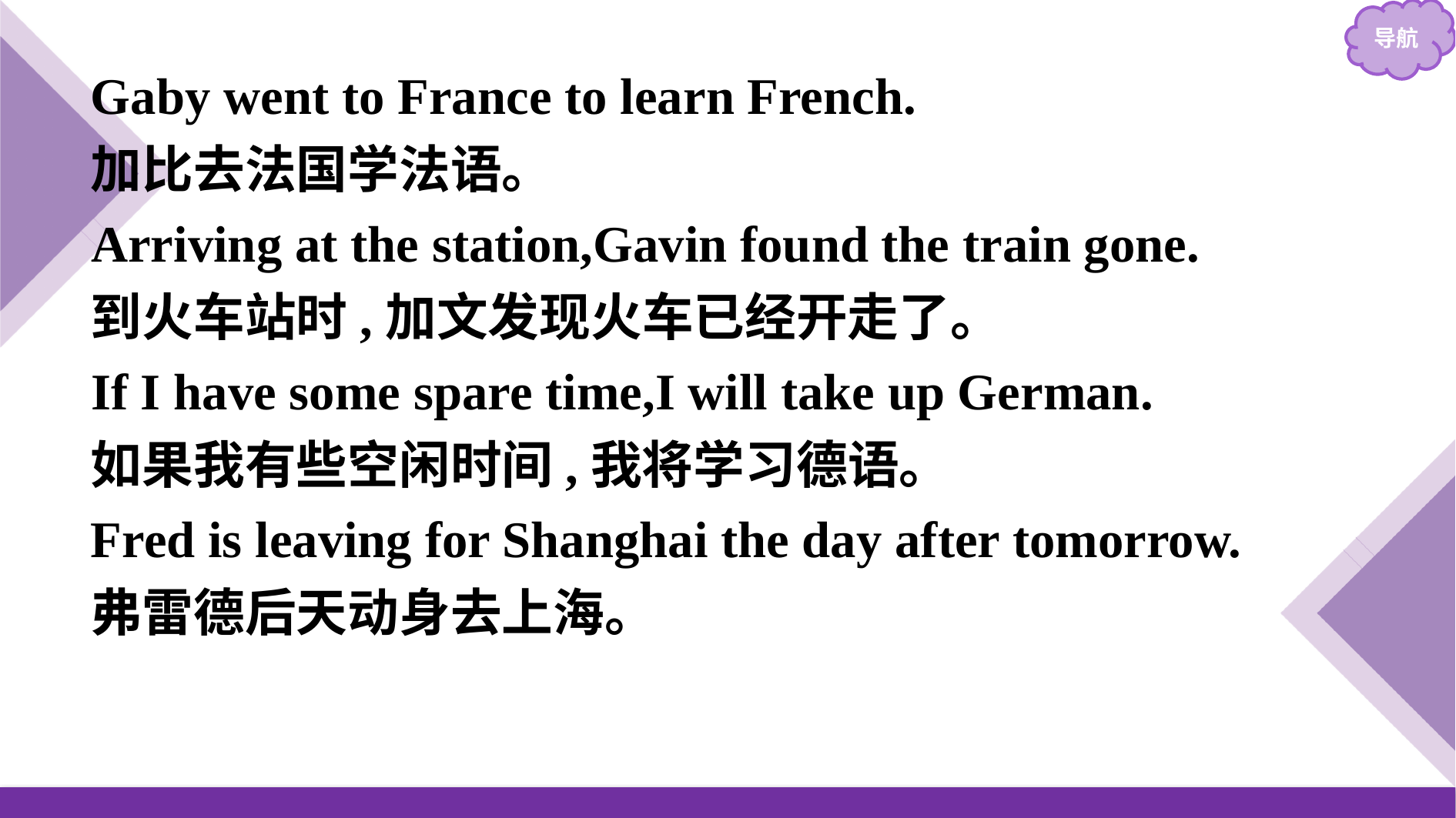

Gaby went to France to learn French.
加比去法国学法语。
Arriving at the station,Gavin found the train gone.
到火车站时,加文发现火车已经开走了。
If I have some spare time,I will take up German.
如果我有些空闲时间,我将学习德语。
Fred is leaving for Shanghai the day after tomorrow.
弗雷德后天动身去上海。